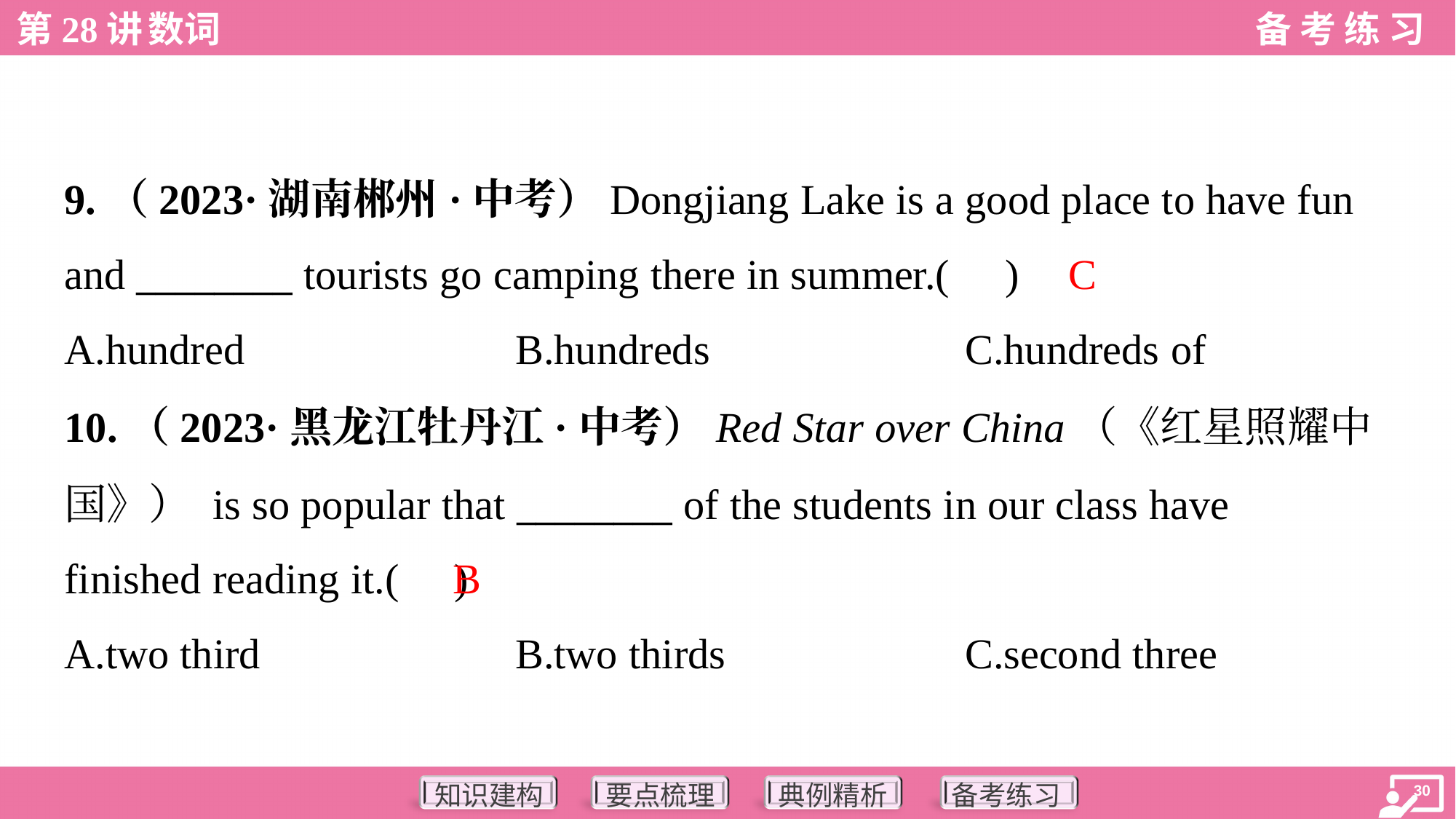

9.（2023·湖南郴州·中考）Dongjiang Lake is a good place to have fun
and ________ tourists go camping there in summer.(     )
C
A.hundred	B.hundreds	C.hundreds of
10.（2023·黑龙江牡丹江·中考）Red Star over China（《红星照耀中
国》） is so popular that ________ of the students in our class have
finished reading it.(     )
B
A.two third	B.two thirds	C.second three